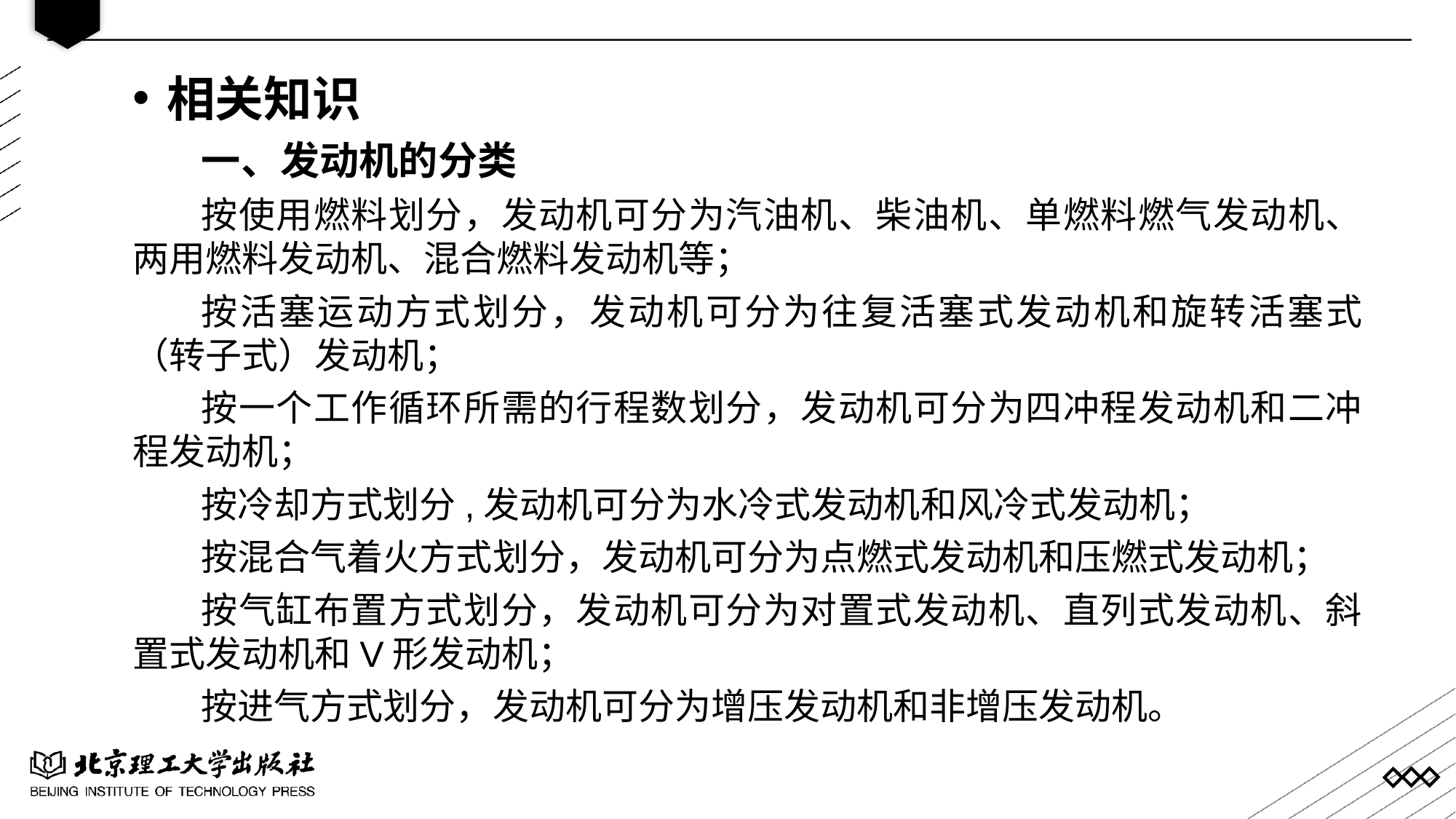

相关知识
一、发动机的分类
按使用燃料划分，发动机可分为汽油机、柴油机、单燃料燃气发动机、两用燃料发动机、混合燃料发动机等；
按活塞运动方式划分，发动机可分为往复活塞式发动机和旋转活塞式（转子式）发动机；
按一个工作循环所需的行程数划分，发动机可分为四冲程发动机和二冲程发动机；
按冷却方式划分,发动机可分为水冷式发动机和风冷式发动机；
按混合气着火方式划分，发动机可分为点燃式发动机和压燃式发动机；
按气缸布置方式划分，发动机可分为对置式发动机、直列式发动机、斜置式发动机和V形发动机；
按进气方式划分，发动机可分为增压发动机和非增压发动机。